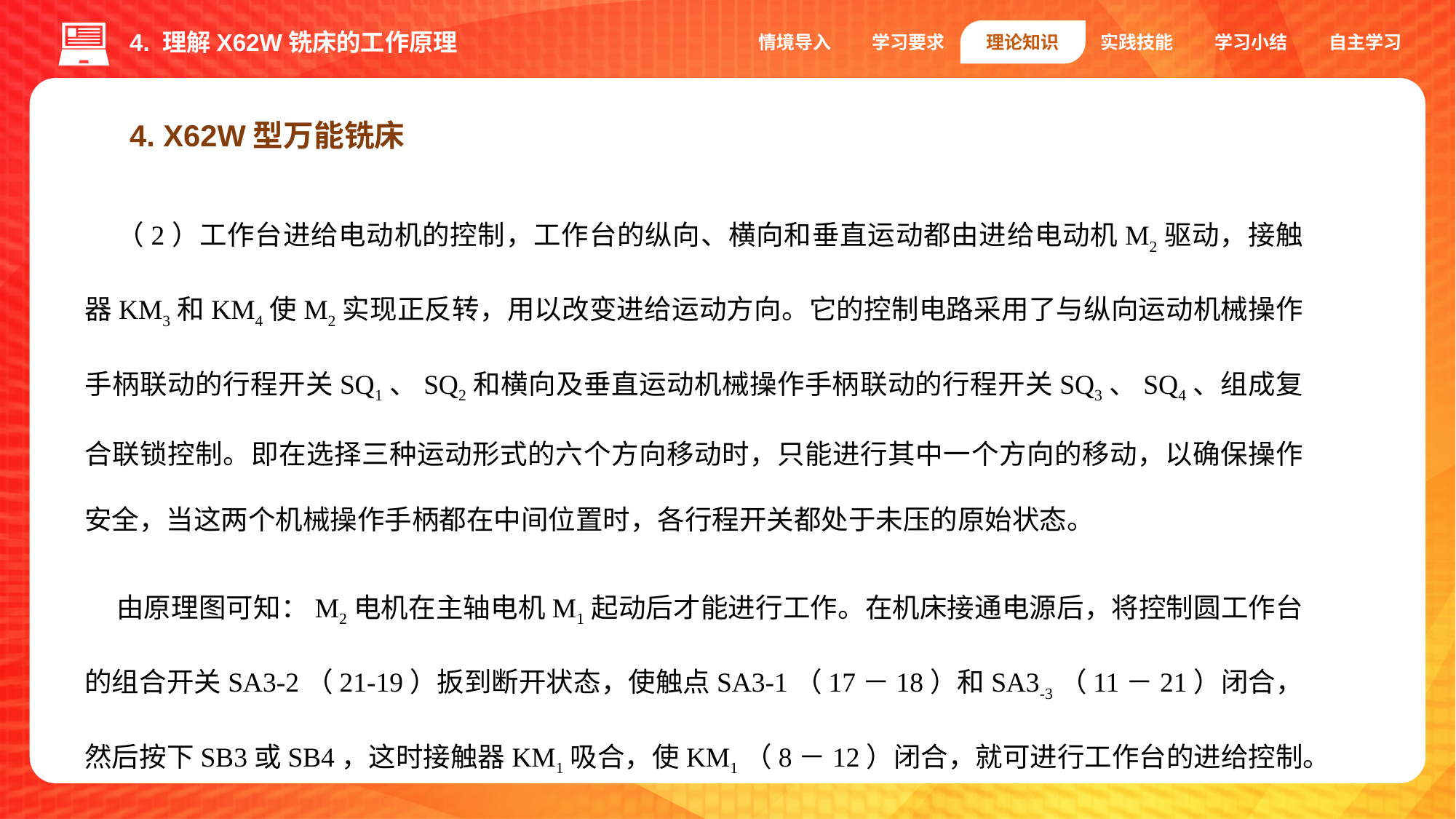

4. 理解X62W铣床的工作原理
情境导入
学习要求
理论知识
实践技能
学习小结
自主学习

4. X62W型万能铣床
（2）工作台进给电动机的控制，工作台的纵向、横向和垂直运动都由进给电动机M2驱动，接触器KM3和KM4使M2实现正反转，用以改变进给运动方向。它的控制电路采用了与纵向运动机械操作手柄联动的行程开关SQ1、SQ2和横向及垂直运动机械操作手柄联动的行程开关SQ3、SQ4、组成复合联锁控制。即在选择三种运动形式的六个方向移动时，只能进行其中一个方向的移动，以确保操作安全，当这两个机械操作手柄都在中间位置时，各行程开关都处于未压的原始状态。
由原理图可知：M2电机在主轴电机M1起动后才能进行工作。在机床接通电源后，将控制圆工作台的组合开关SA3-2（21-19）扳到断开状态，使触点SA3-1（17－18）和SA3-3（11－21）闭合，然后按下SB3或SB4，这时接触器KM1吸合，使KM1（8－12）闭合，就可进行工作台的进给控制。